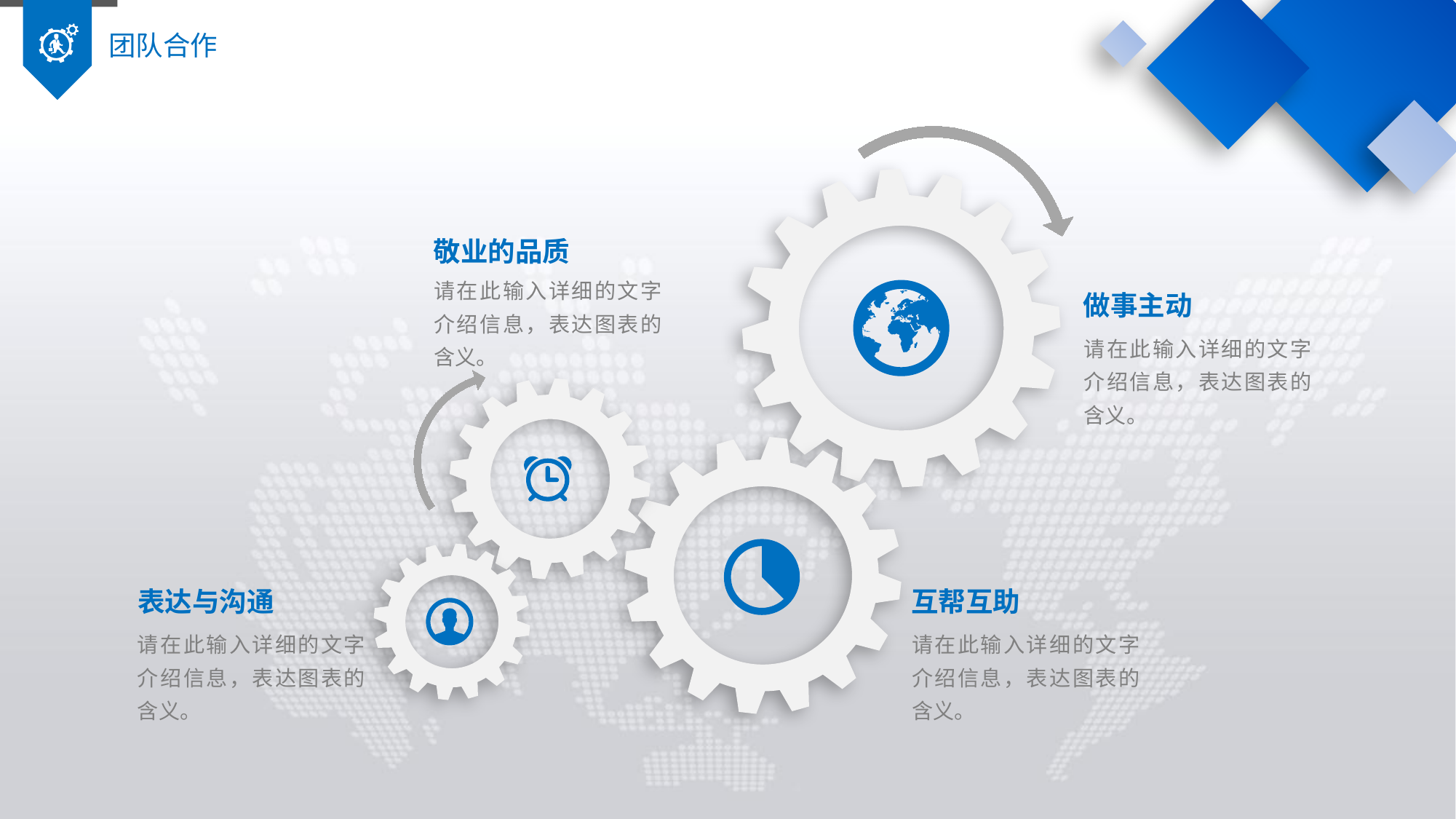

团队合作

敬业的品质
请在此输入详细的文字介绍信息，表达图表的含义。

做事主动
请在此输入详细的文字介绍信息，表达图表的含义。

表达与沟通
请在此输入详细的文字介绍信息，表达图表的含义。
互帮互助
请在此输入详细的文字介绍信息，表达图表的含义。